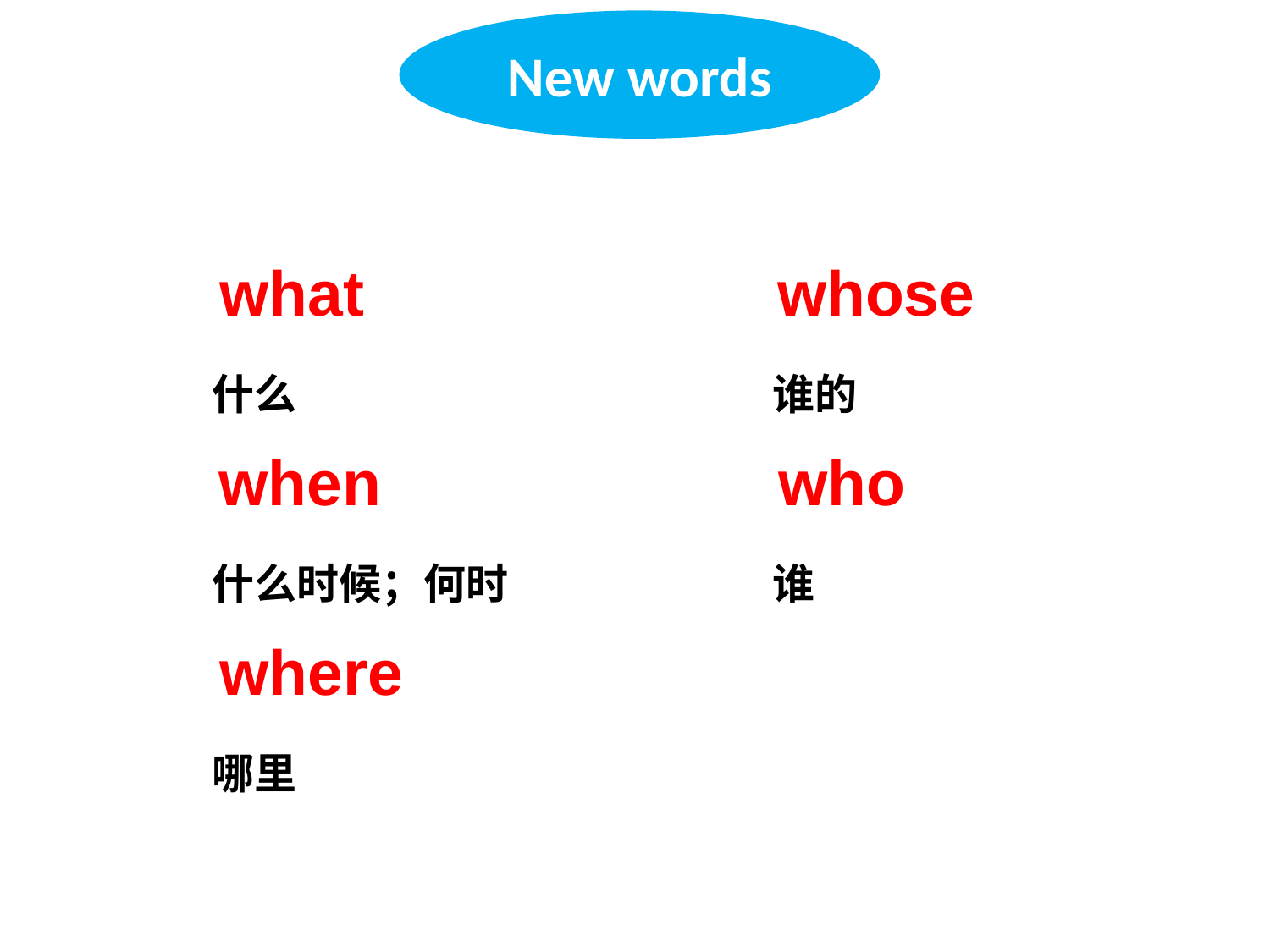

New words
what
whose
什么
谁的
when
who
什么时候；何时
谁
where
哪里